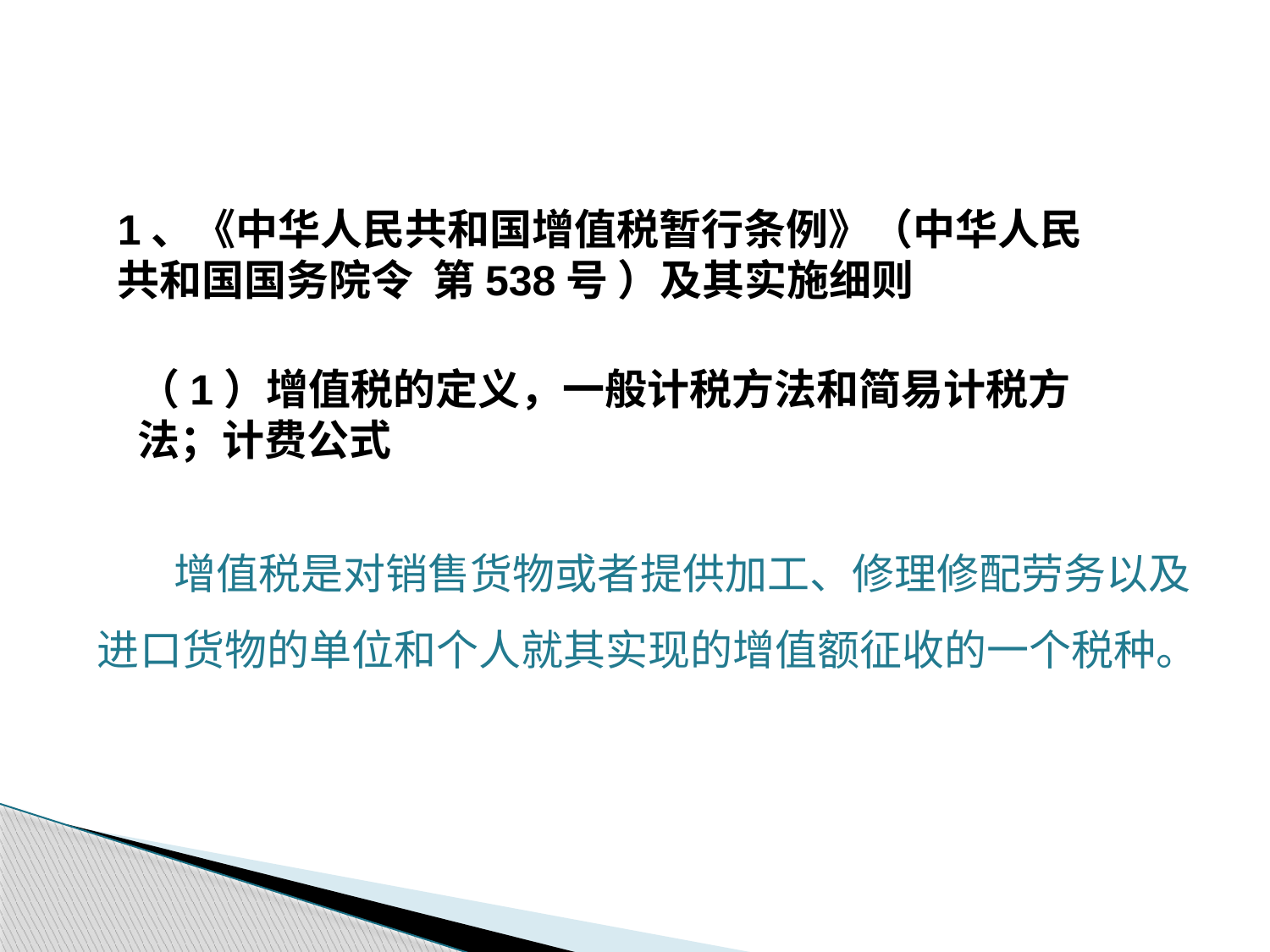

1、《中华人民共和国增值税暂行条例》（中华人民共和国国务院令  第538号 ）及其实施细则

（1）增值税的定义，一般计税方法和简易计税方法；计费公式
       增值税是对销售货物或者提供加工、修理修配劳务以及进口货物的单位和个人就其实现的增值额征收的一个税种。